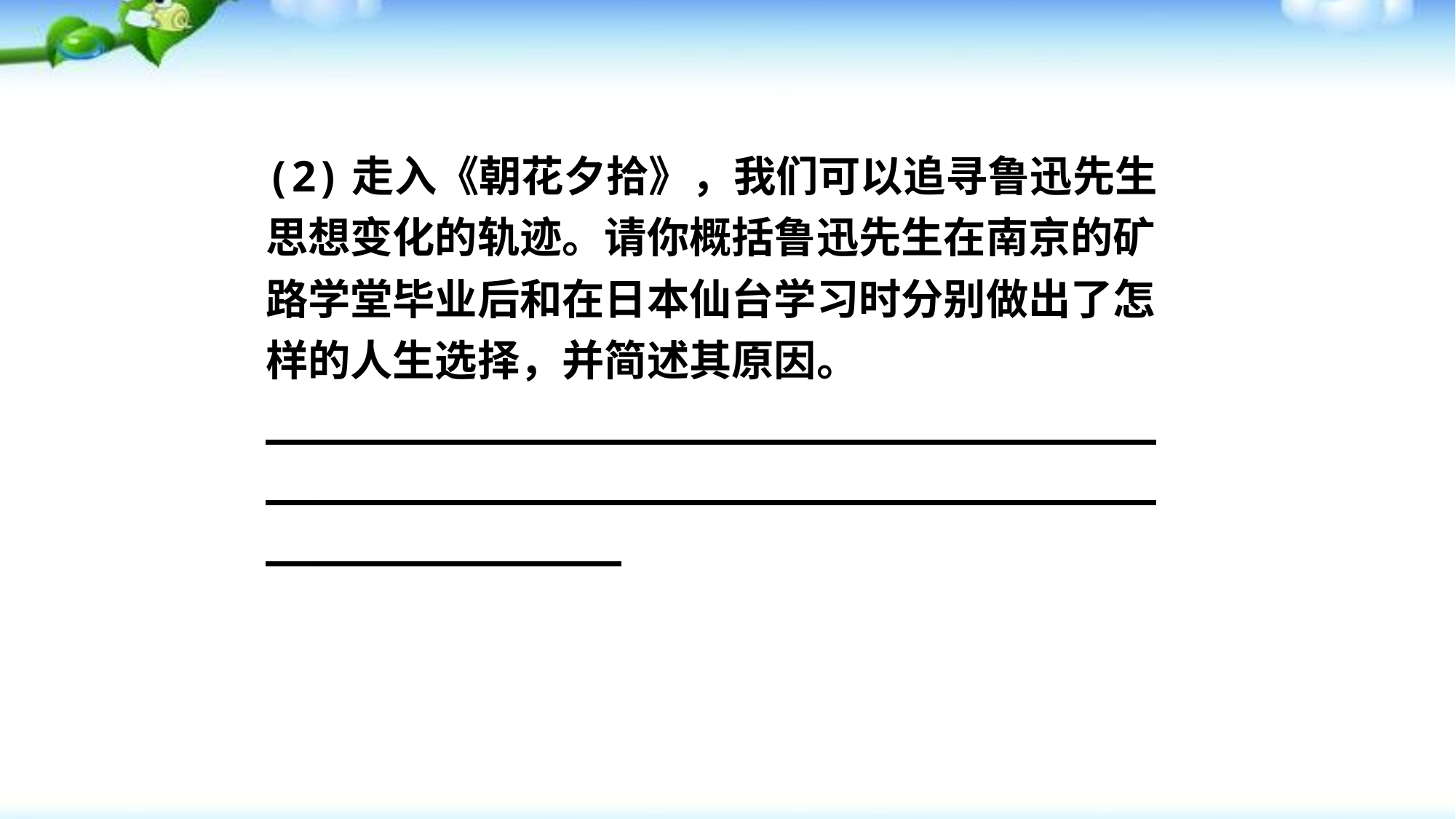

(2)走入《朝花夕拾》，我们可以追寻鲁迅先生思想变化的轨迹。请你概括鲁迅先生在南京的矿路学堂毕业后和在日本仙台学习时分别做出了怎样的人生选择，并简述其原因。
____________________________________________________________________________________
状元成才路
状元成才路
状元成才路
状元成才路
状元成才路
状元成才路
状元成才路
状元成才路
状元成才路
状元成才路
状元成才路
状元成才路
状元成才路
状元成才路
状元成才路
状元成才路
状元成才路
状元成才路
状元成才路
状元成才路
状元成才路
状元成才路
状元成才路
状元成才路
状元成才路
状元成才路
状元成才路
状元成才路
状元成才路
状元成才路
状元成才路
状元成才路
状元成才路
状元成才路
状元成才路
状元成才路
状元成才路
状元成才路
状元成才路
状元成才路
状元成才路
状元成才路
状元成才路
状元成才路
状元成才路
状元成才路
状元成才路
状元成才路
状元成才路
状元成才路
状元成才路
状元成才路
状元成才路
状元成才路
状元成才路
状元成才路
状元成才路
状元成才路
状元成才路
状元成才路
状元成才路
状元成才路
状元成才路
状元成才路
状元成才路
状元成才路
状元成才路
状元成才路
状元成才路
状元成才路
状元成才路
状元成才路
状元成才路
状元成才路
状元成才路
状元成才路
状元成才路
状元成才路
状元成才路
状元成才路
状元成才路
状元成才路
状元成才路
状元成才路
状元成才路
状元成才路
状元成才路
状元成才路
状元成才路
状元成才路
状元成才路
状元成才路
状元成才路
状元成才路
状元成才路
状元成才路
状元成才路
状元成才路
状元成才路
状元成才路